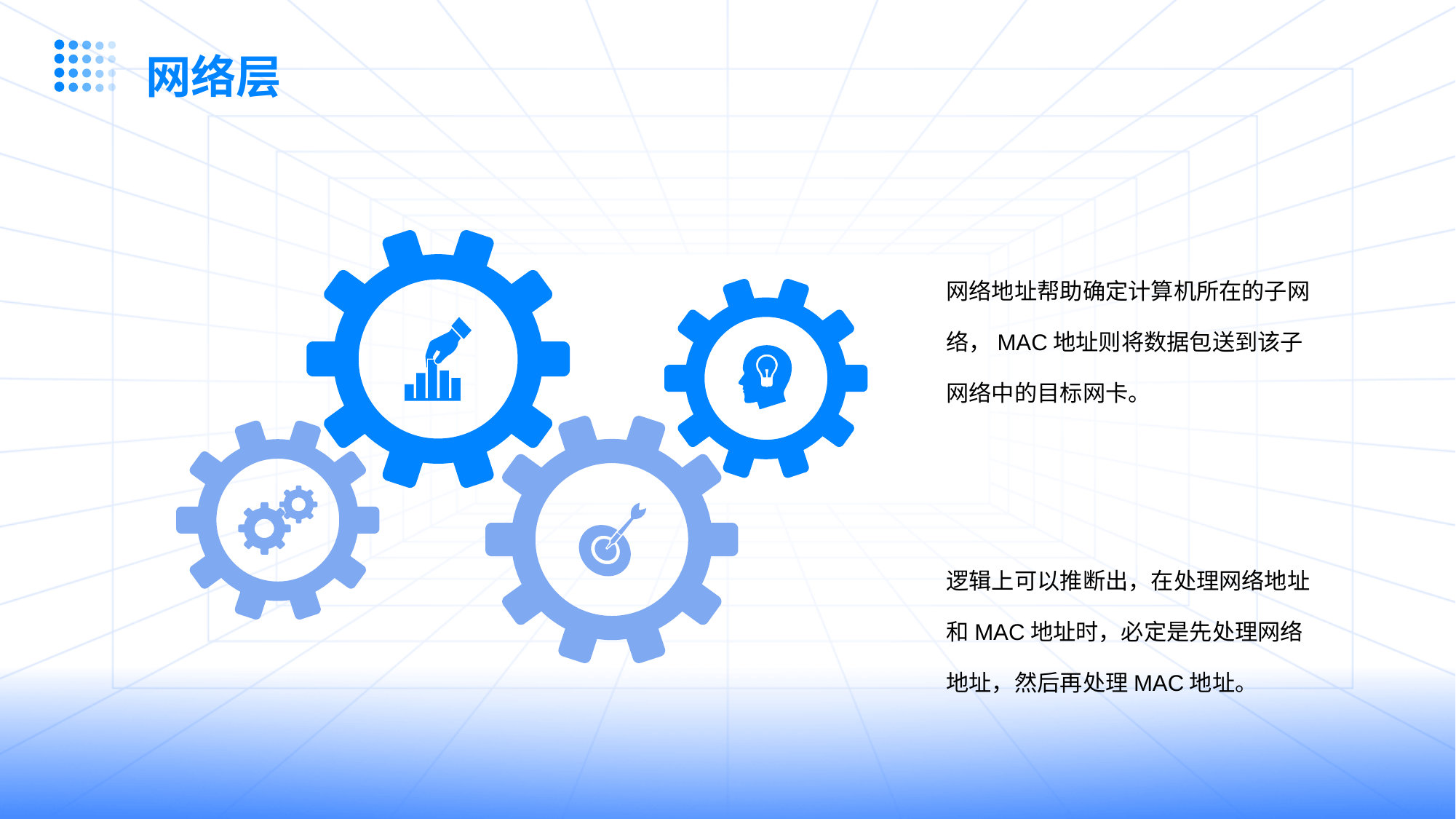

网络层

网络地址帮助确定计算机所在的子网络，MAC地址则将数据包送到该子网络中的目标网卡。

逻辑上可以推断出，在处理网络地址和MAC地址时，必定是先处理网络地址，然后再处理MAC地址。